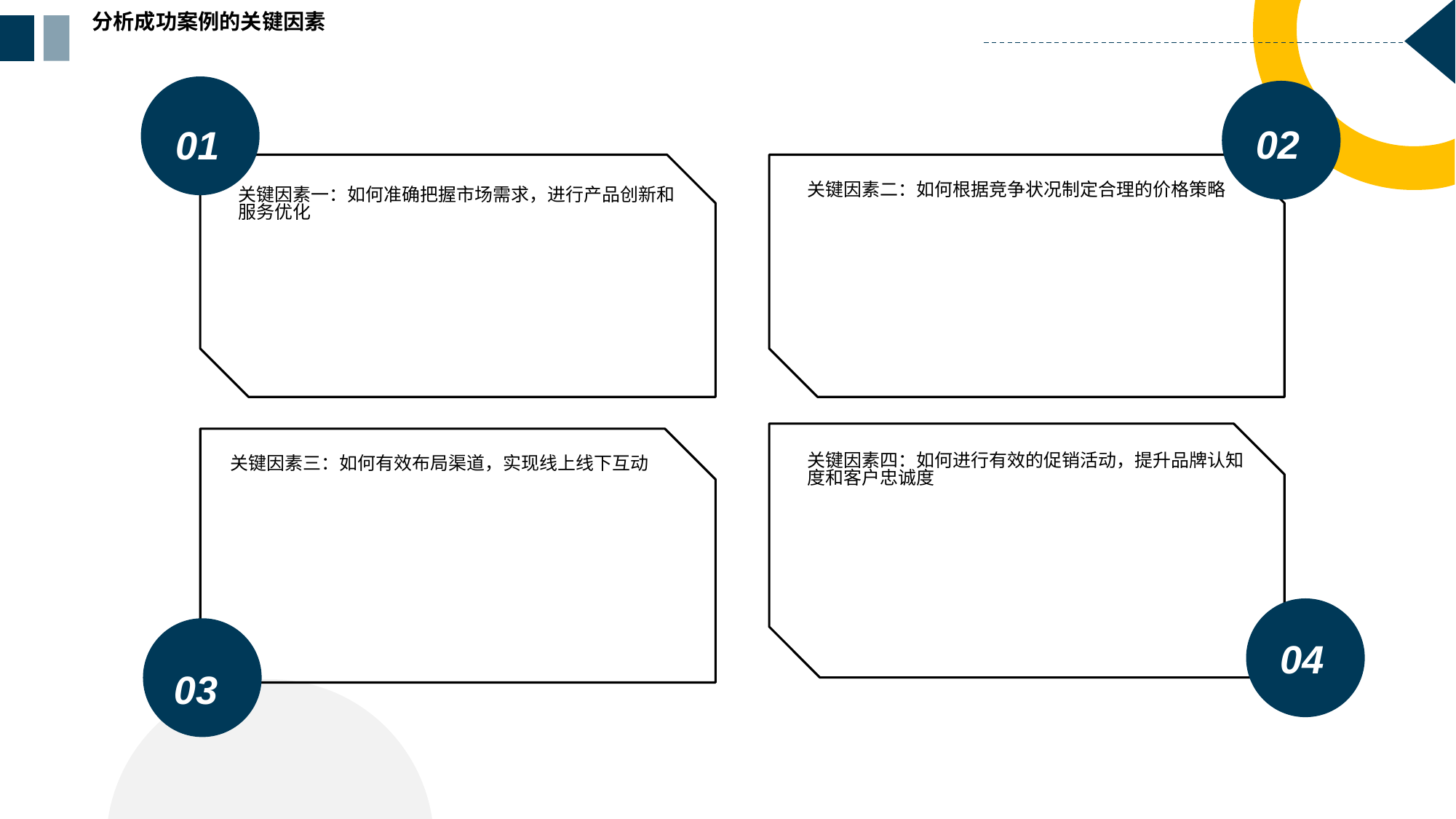

分析成功案例的关键因素

01
02

关键因素二：如何根据竞争状况制定合理的价格策略

关键因素一：如何准确把握市场需求，进行产品创新和服务优化

关键因素四：如何进行有效的促销活动，提升品牌认知度和客户忠诚度

关键因素三：如何有效布局渠道，实现线上线下互动

04
03